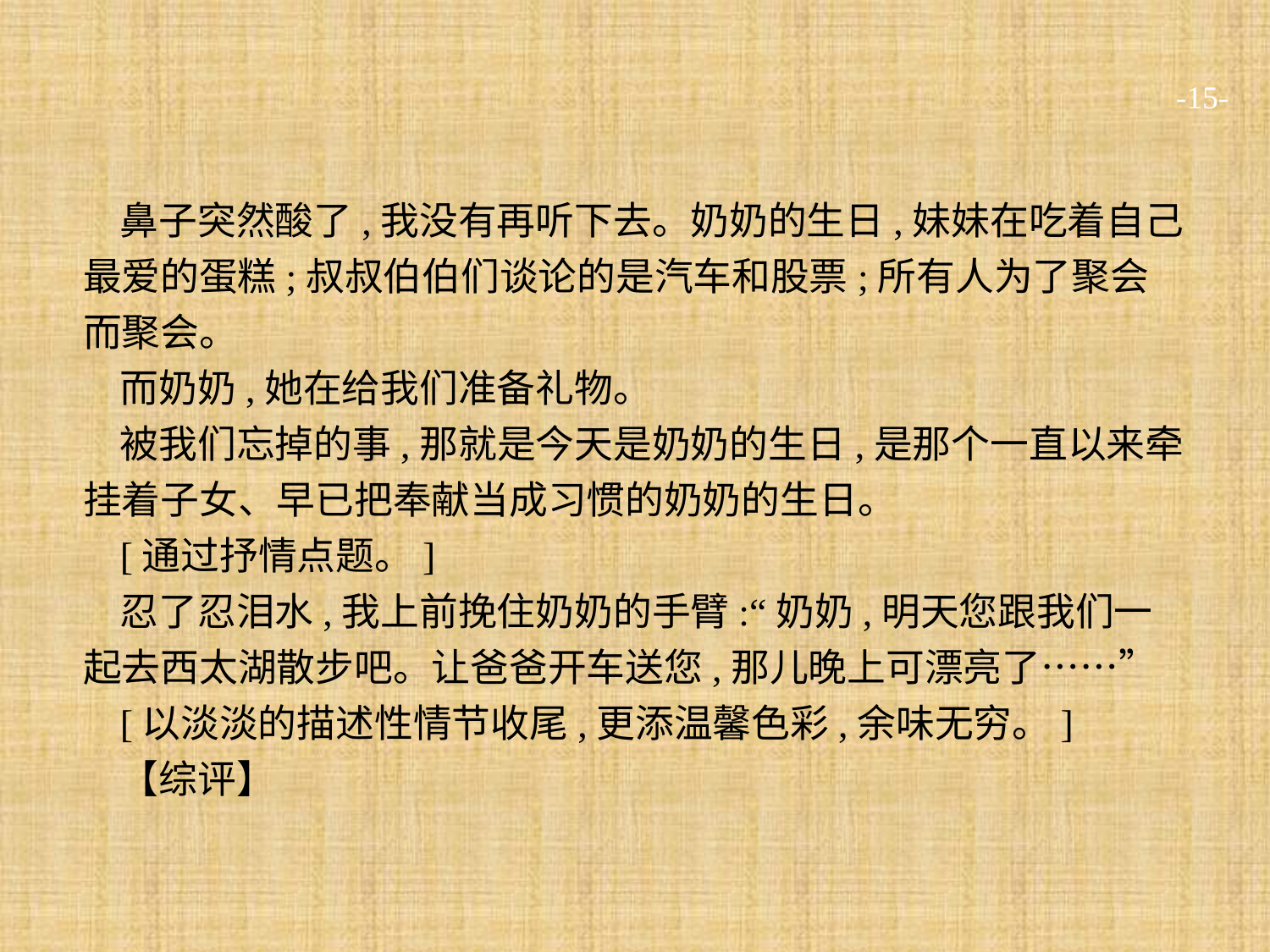

-15-
鼻子突然酸了,我没有再听下去。奶奶的生日,妹妹在吃着自己最爱的蛋糕;叔叔伯伯们谈论的是汽车和股票;所有人为了聚会而聚会。
而奶奶,她在给我们准备礼物。
被我们忘掉的事,那就是今天是奶奶的生日,是那个一直以来牵挂着子女、早已把奉献当成习惯的奶奶的生日。
[通过抒情点题。]
忍了忍泪水,我上前挽住奶奶的手臂:“奶奶,明天您跟我们一起去西太湖散步吧。让爸爸开车送您,那儿晚上可漂亮了……”
[以淡淡的描述性情节收尾,更添温馨色彩,余味无穷。]
【综评】